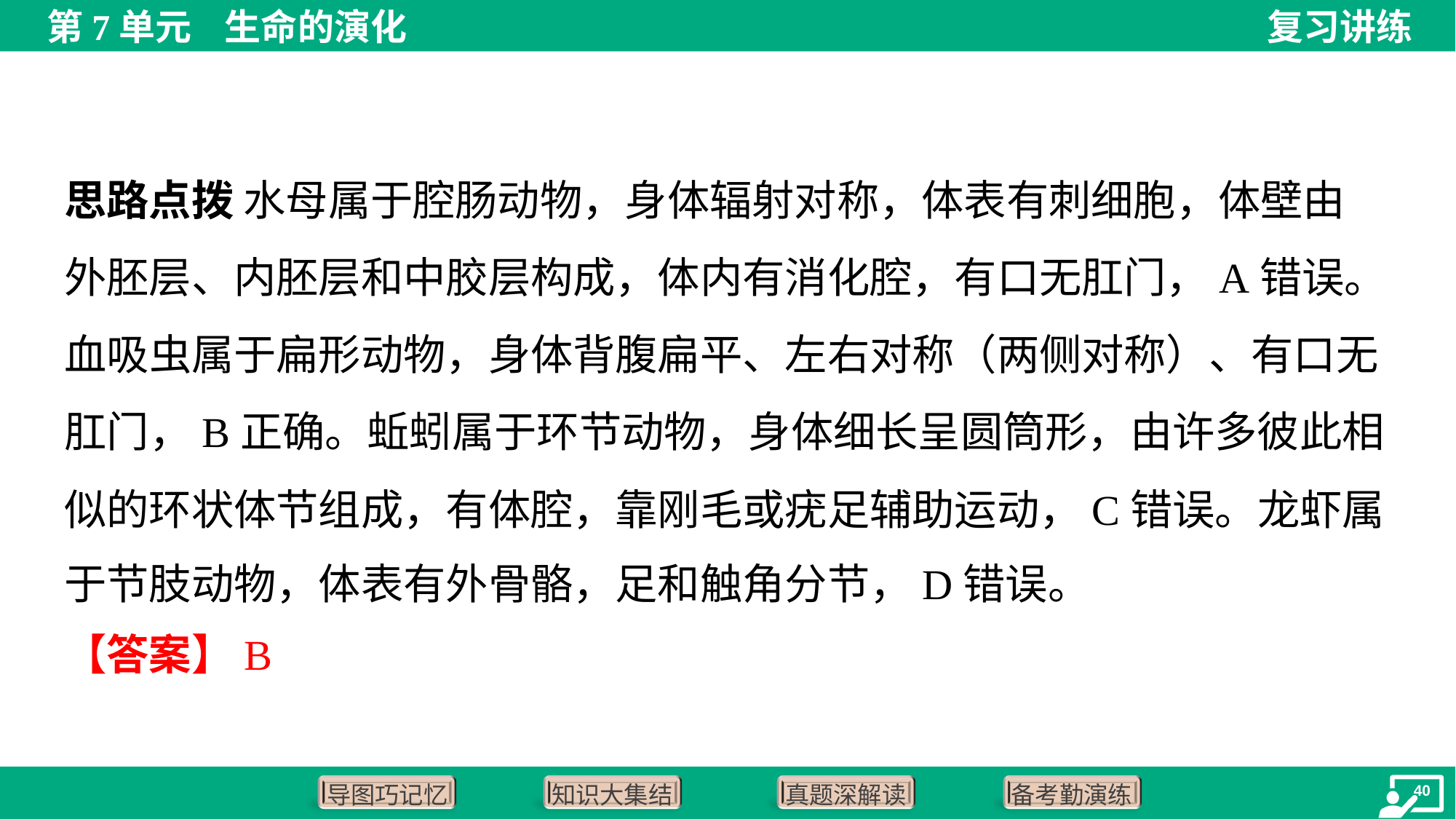

思路点拨 水母属于腔肠动物，身体辐射对称，体表有刺细胞，体壁由
外胚层、内胚层和中胶层构成，体内有消化腔，有口无肛门，A错误。
血吸虫属于扁形动物，身体背腹扁平、左右对称（两侧对称）、有口无
肛门，B正确。蚯蚓属于环节动物，身体细长呈圆筒形，由许多彼此相
似的环状体节组成，有体腔，靠刚毛或疣足辅助运动，C错误。龙虾属
于节肢动物，体表有外骨骼，足和触角分节，D错误。
【答案】B